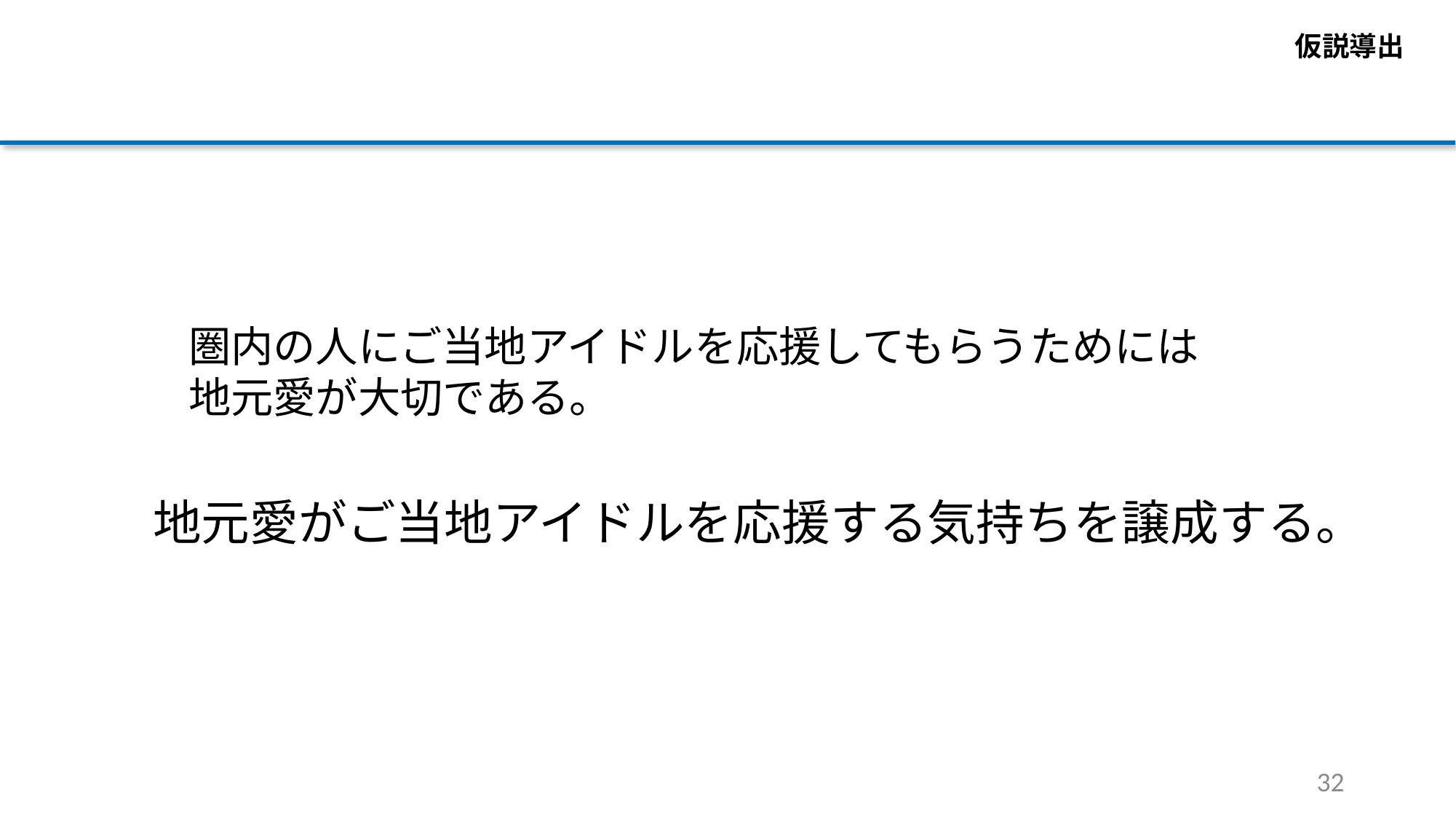

仮説導出
圏内の人にご当地アイドルを応援してもらうためには
地元愛が大切である。
地元愛がご当地アイドルを応援する気持ちを譲成する。
32